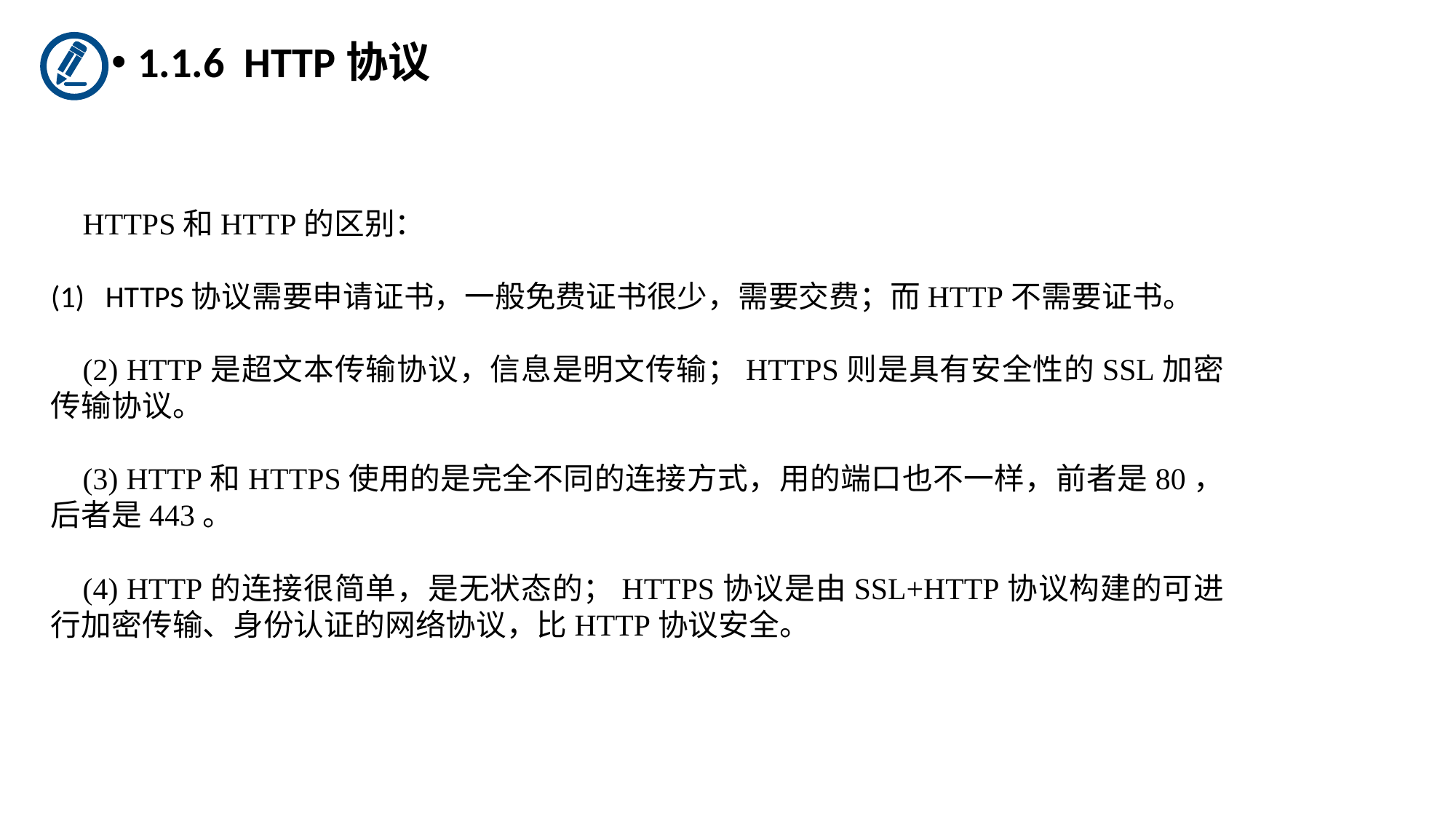

1.1.6  HTTP协议
HTTPS和HTTP的区别：

HTTPS协议需要申请证书，一般免费证书很少，需要交费；而HTTP不需要证书。

(2) HTTP是超文本传输协议，信息是明文传输；HTTPS则是具有安全性的SSL加密传输协议。

(3) HTTP和HTTPS使用的是完全不同的连接方式，用的端口也不一样，前者是80，后者是443。

(4) HTTP的连接很简单，是无状态的；HTTPS协议是由SSL+HTTP协议构建的可进行加密传输、身份认证的网络协议，比HTTP协议安全。